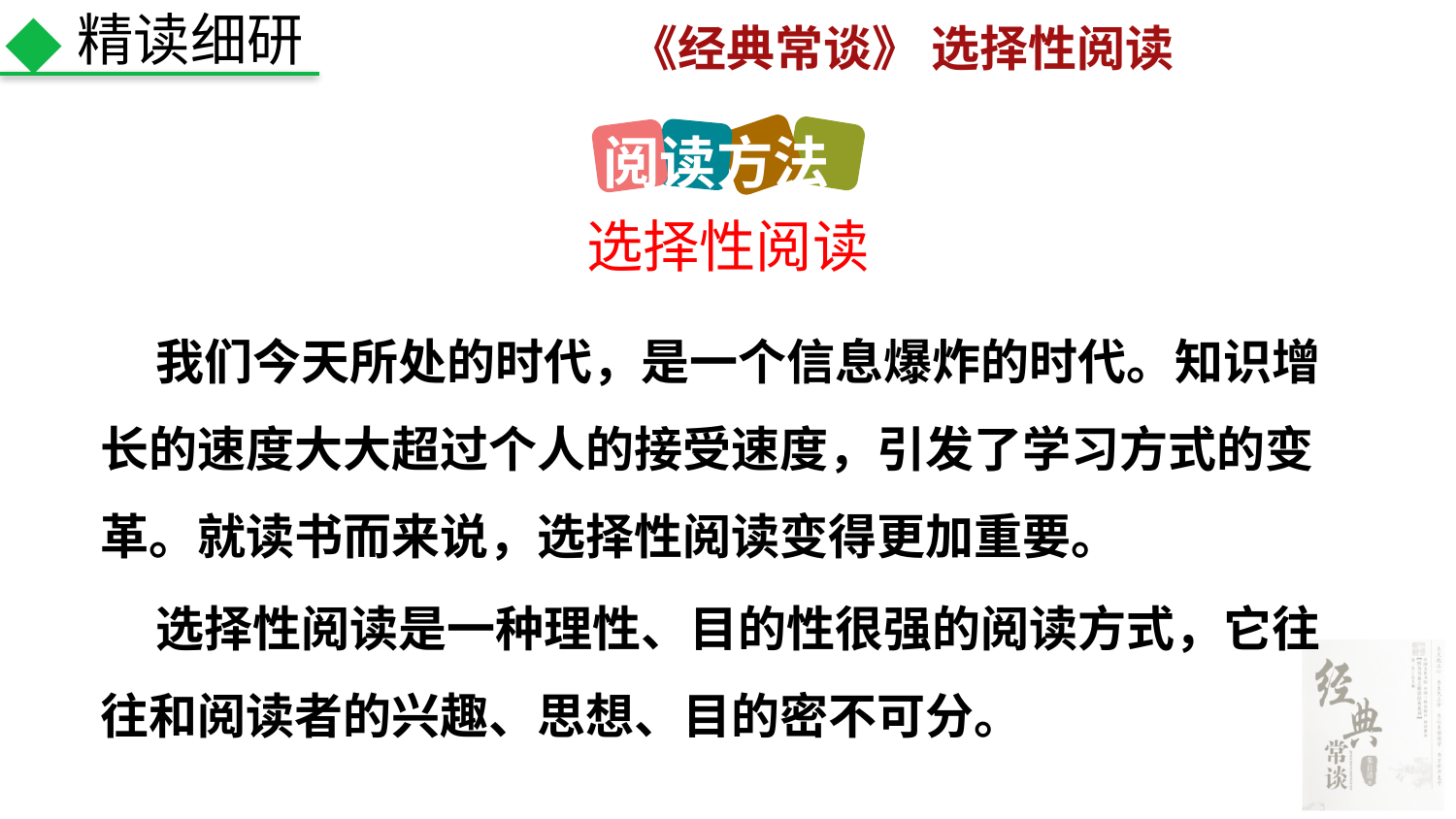

精读细研

阅读方法

选择性阅读
    我们今天所处的时代，是一个信息爆炸的时代。知识增长的速度大大超过个人的接受速度，引发了学习方式的变革。就读书而来说，选择性阅读变得更加重要。
    选择性阅读是一种理性、目的性很强的阅读方式，它往往和阅读者的兴趣、思想、目的密不可分。